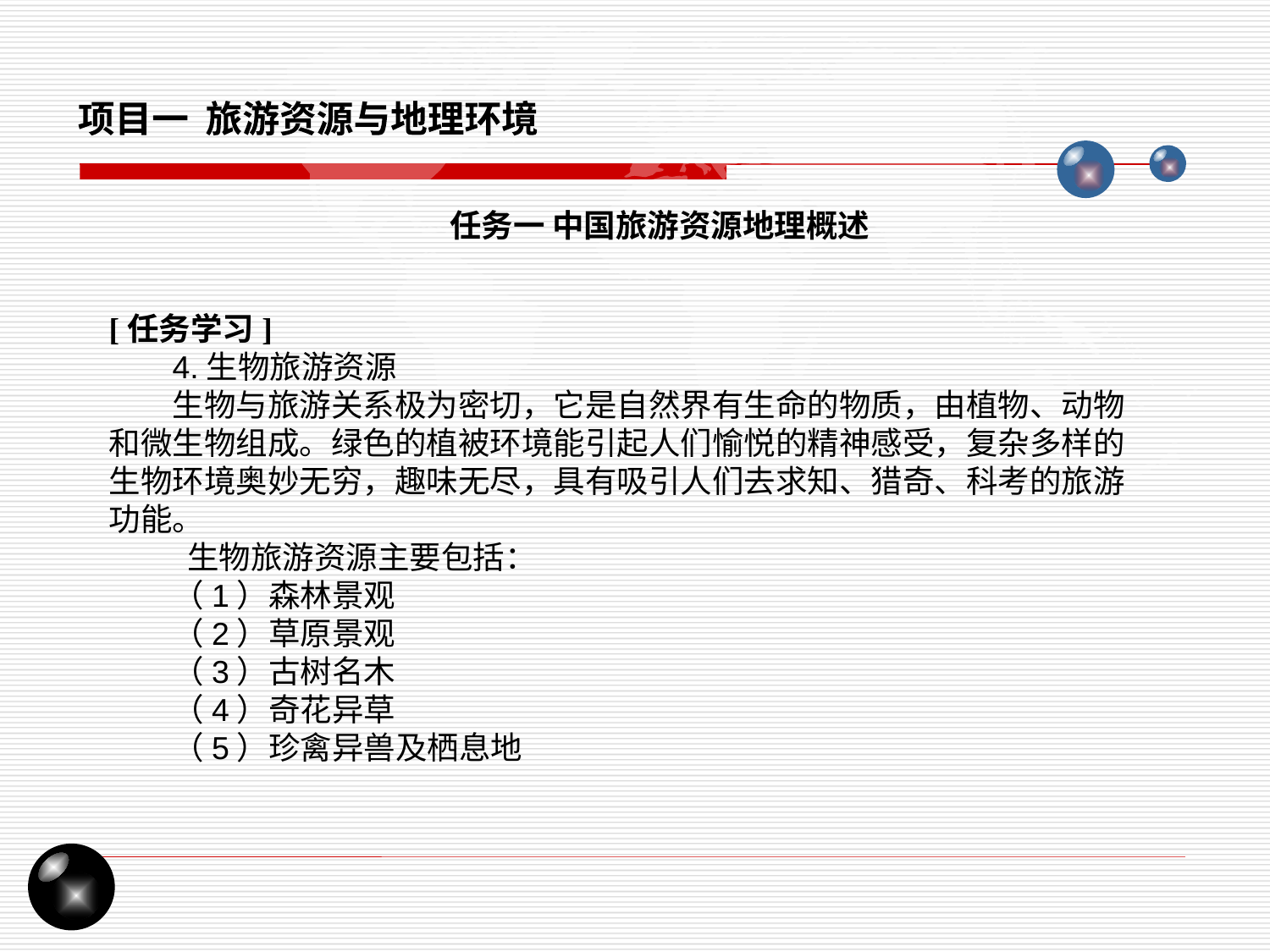

项目一  旅游资源与地理环境
任务一 中国旅游资源地理概述

[任务学习]
4.生物旅游资源
生物与旅游关系极为密切，它是自然界有生命的物质，由植物、动物和微生物组成。绿色的植被环境能引起人们愉悦的精神感受，复杂多样的生物环境奥妙无穷，趣味无尽，具有吸引人们去求知、猎奇、科考的旅游功能。
 生物旅游资源主要包括：
（1）森林景观
（2）草原景观
（3）古树名木
（4）奇花异草
（5）珍禽异兽及栖息地